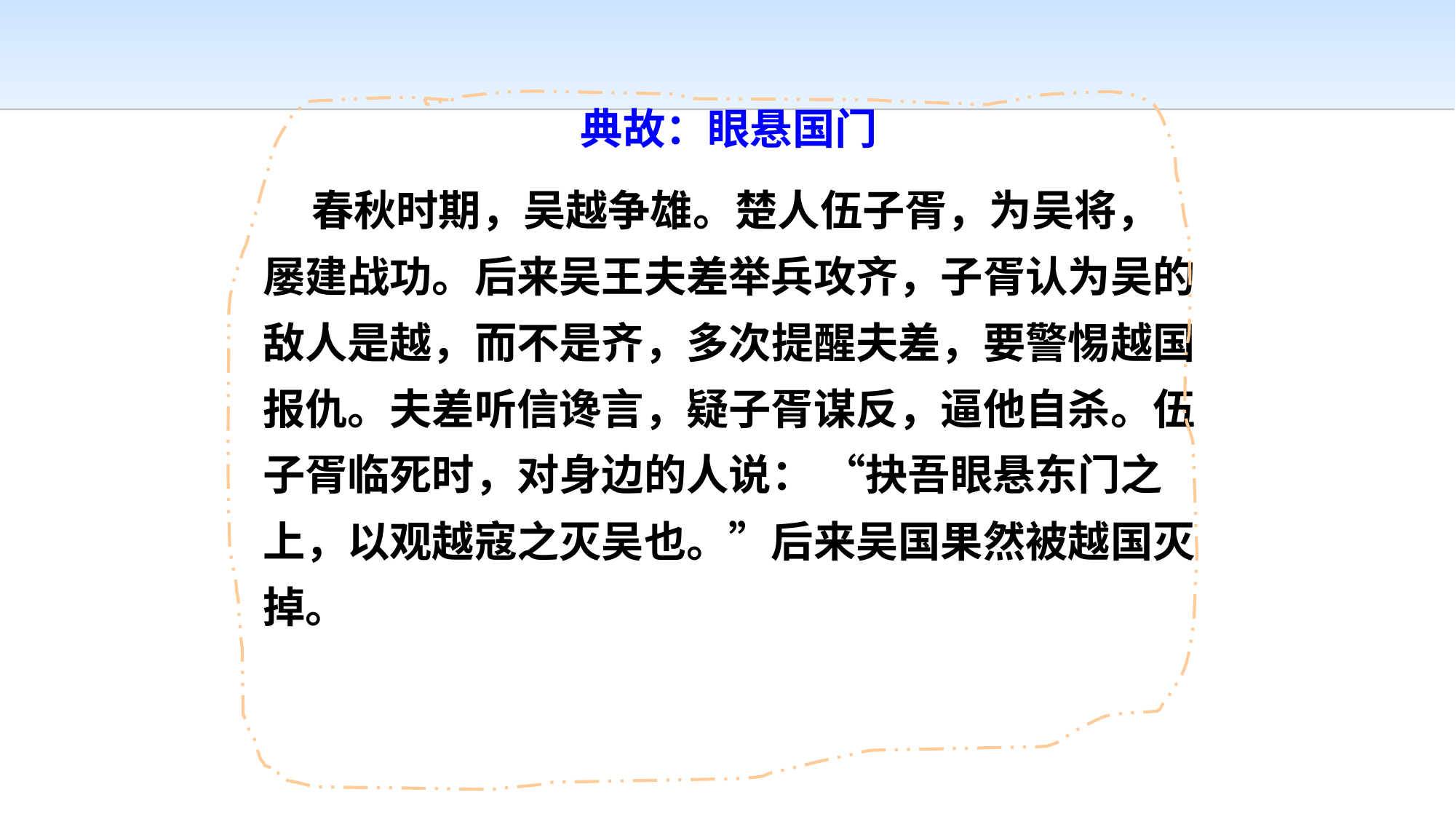

典故：眼悬国门
    春秋时期，吴越争雄。楚人伍子胥，为吴将，屡建战功。后来吴王夫差举兵攻齐，子胥认为吴的敌人是越，而不是齐，多次提醒夫差，要警惕越国报仇。夫差听信谗言，疑子胥谋反，逼他自杀。伍子胥临死时，对身边的人说： “抉吾眼悬东门之上，以观越寇之灭吴也。”后来吴国果然被越国灭掉。